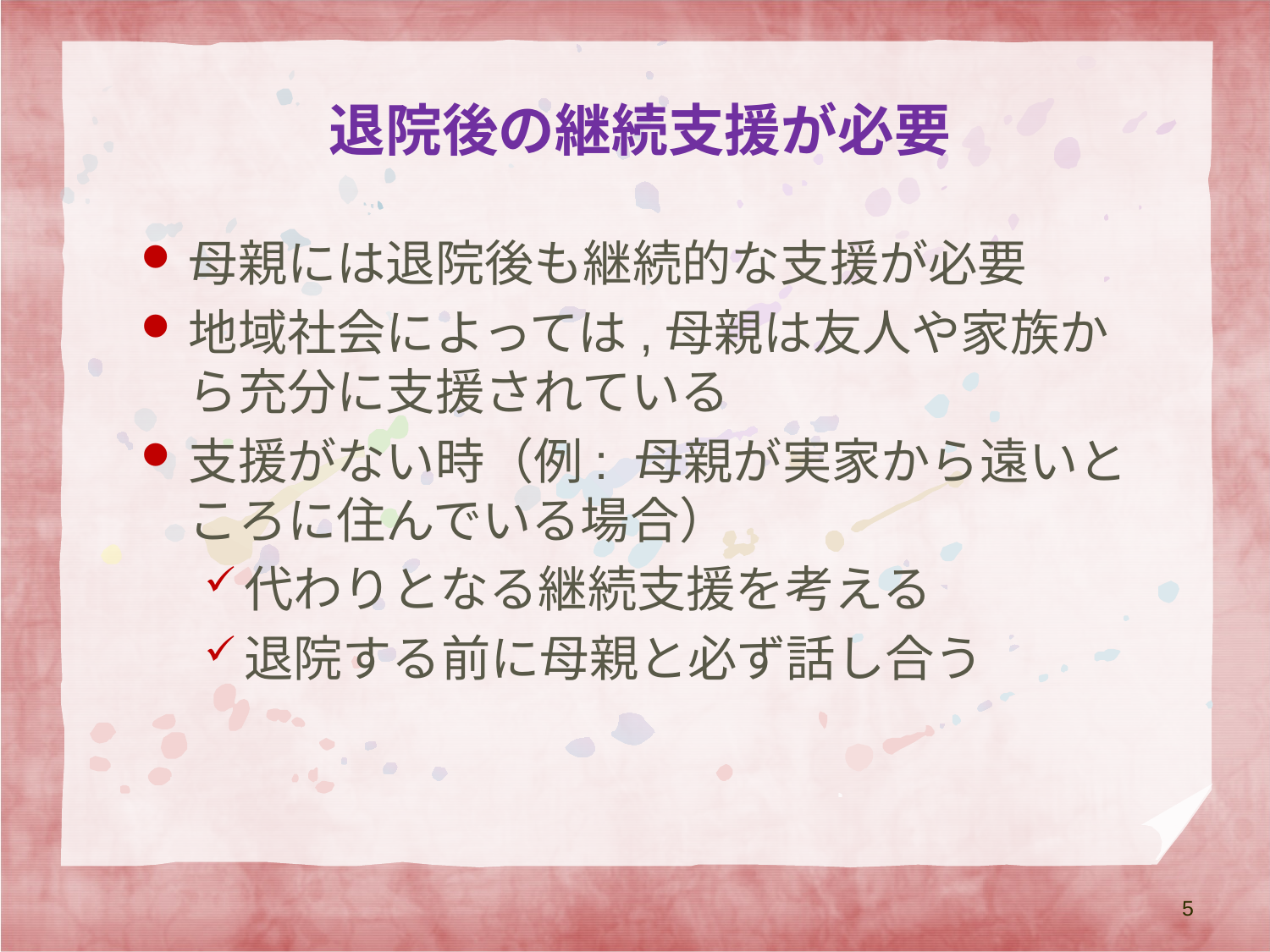

# 退院後の継続支援が必要
母親には退院後も継続的な支援が必要
地域社会によっては,母親は友人や家族から充分に支援されている
支援がない時（例: 母親が実家から遠いところに住んでいる場合）
代わりとなる継続支援を考える
退院する前に母親と必ず話し合う

5